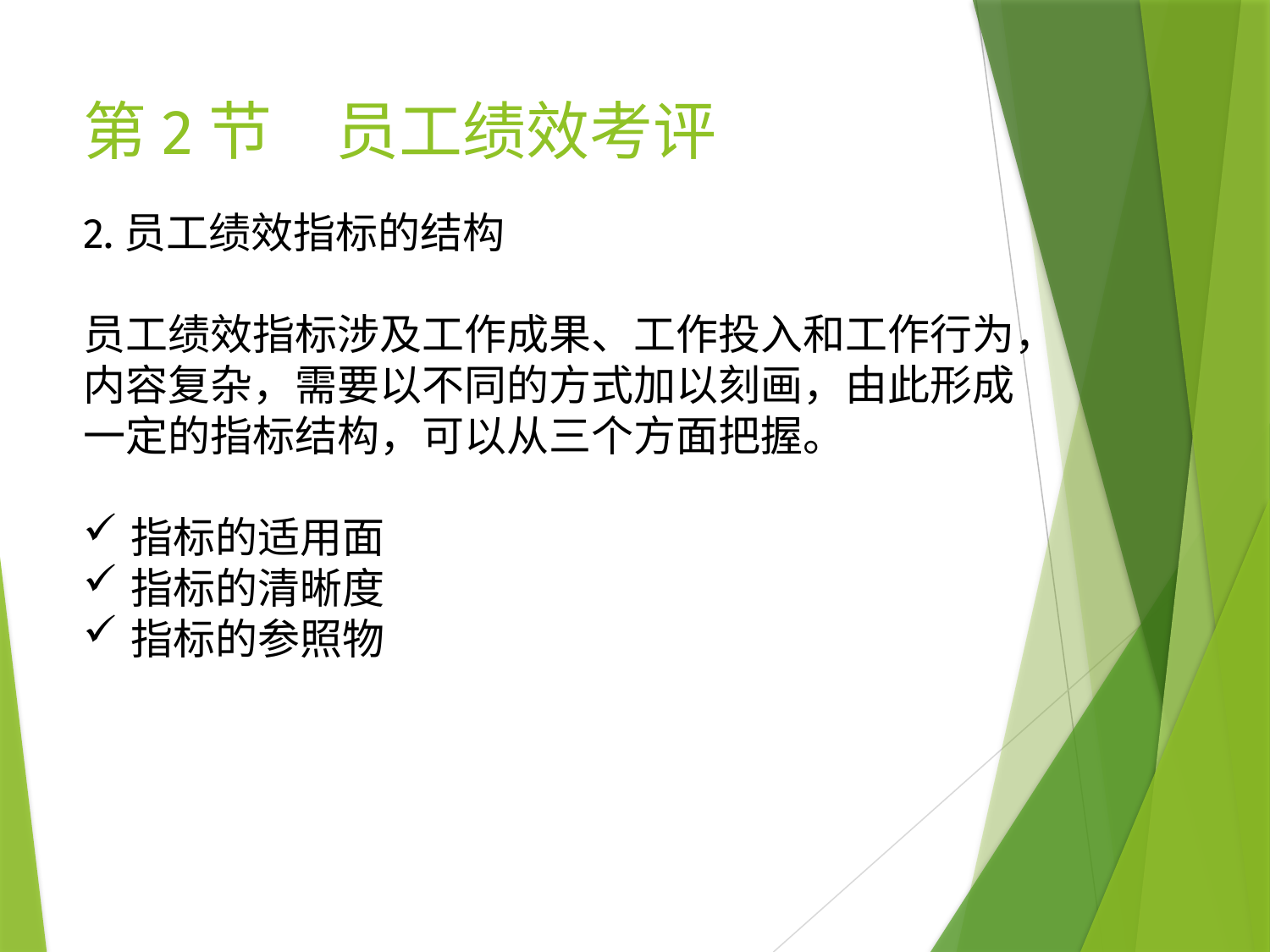

# 第2节　员工绩效考评
2.员工绩效指标的结构

员工绩效指标涉及工作成果、工作投入和工作行为，内容复杂，需要以不同的方式加以刻画，由此形成一定的指标结构，可以从三个方面把握。

指标的适用面
指标的清晰度
指标的参照物